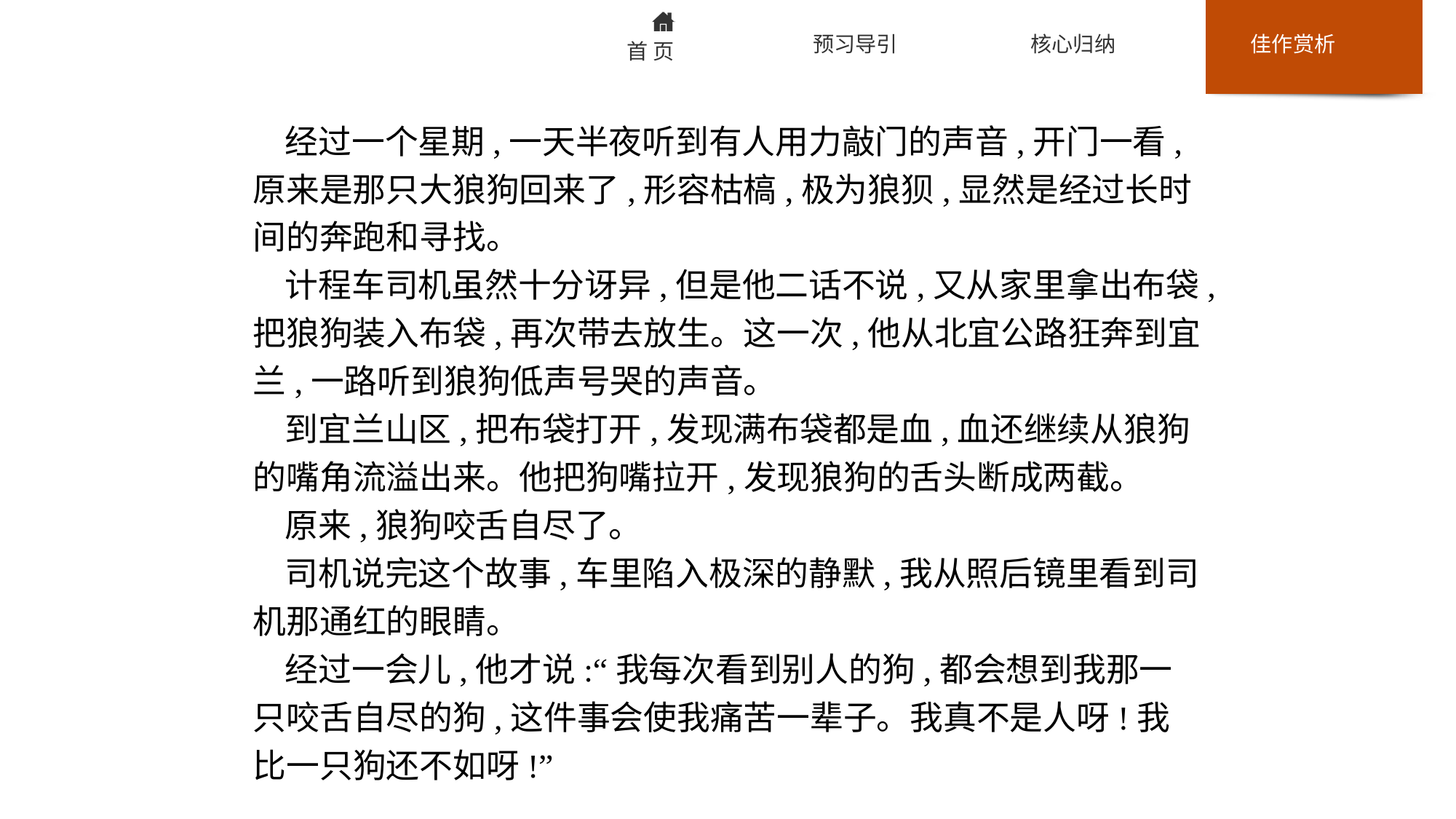

经过一个星期,一天半夜听到有人用力敲门的声音,开门一看,原来是那只大狼狗回来了,形容枯槁,极为狼狈,显然是经过长时间的奔跑和寻找。
计程车司机虽然十分讶异,但是他二话不说,又从家里拿出布袋,把狼狗装入布袋,再次带去放生。这一次,他从北宜公路狂奔到宜兰,一路听到狼狗低声号哭的声音。
到宜兰山区,把布袋打开,发现满布袋都是血,血还继续从狼狗的嘴角流溢出来。他把狗嘴拉开,发现狼狗的舌头断成两截。
原来,狼狗咬舌自尽了。
司机说完这个故事,车里陷入极深的静默,我从照后镜里看到司机那通红的眼睛。
经过一会儿,他才说:“我每次看到别人的狗,都会想到我那一只咬舌自尽的狗,这件事会使我痛苦一辈子。我真不是人呀!我比一只狗还不如呀!”